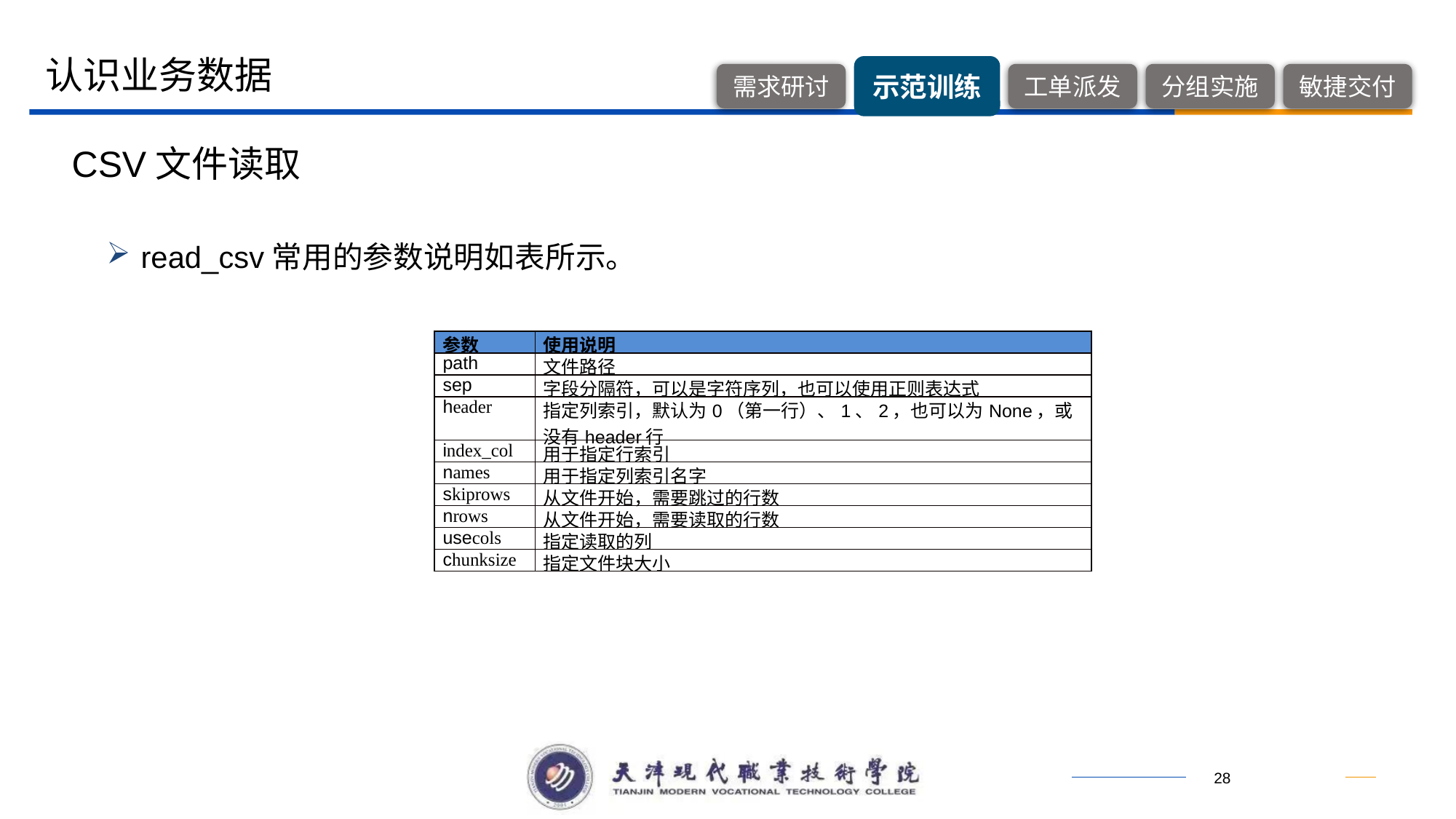

认识业务数据

CSV文件读取
read_csv常用的参数说明如表所示。
| 参数 | 使用说明 |
| --- | --- |
| path | 文件路径 |
| sep | 字段分隔符，可以是字符序列，也可以使用正则表达式 |
| header | 指定列索引，默认为0（第一行）、1、2，也可以为None，或没有header行 |
| index\_col | 用于指定行索引 |
| names | 用于指定列索引名字 |
| skiprows | 从文件开始，需要跳过的行数 |
| nrows | 从文件开始，需要读取的行数 |
| usecols | 指定读取的列 |
| chunksize | 指定文件块大小 |